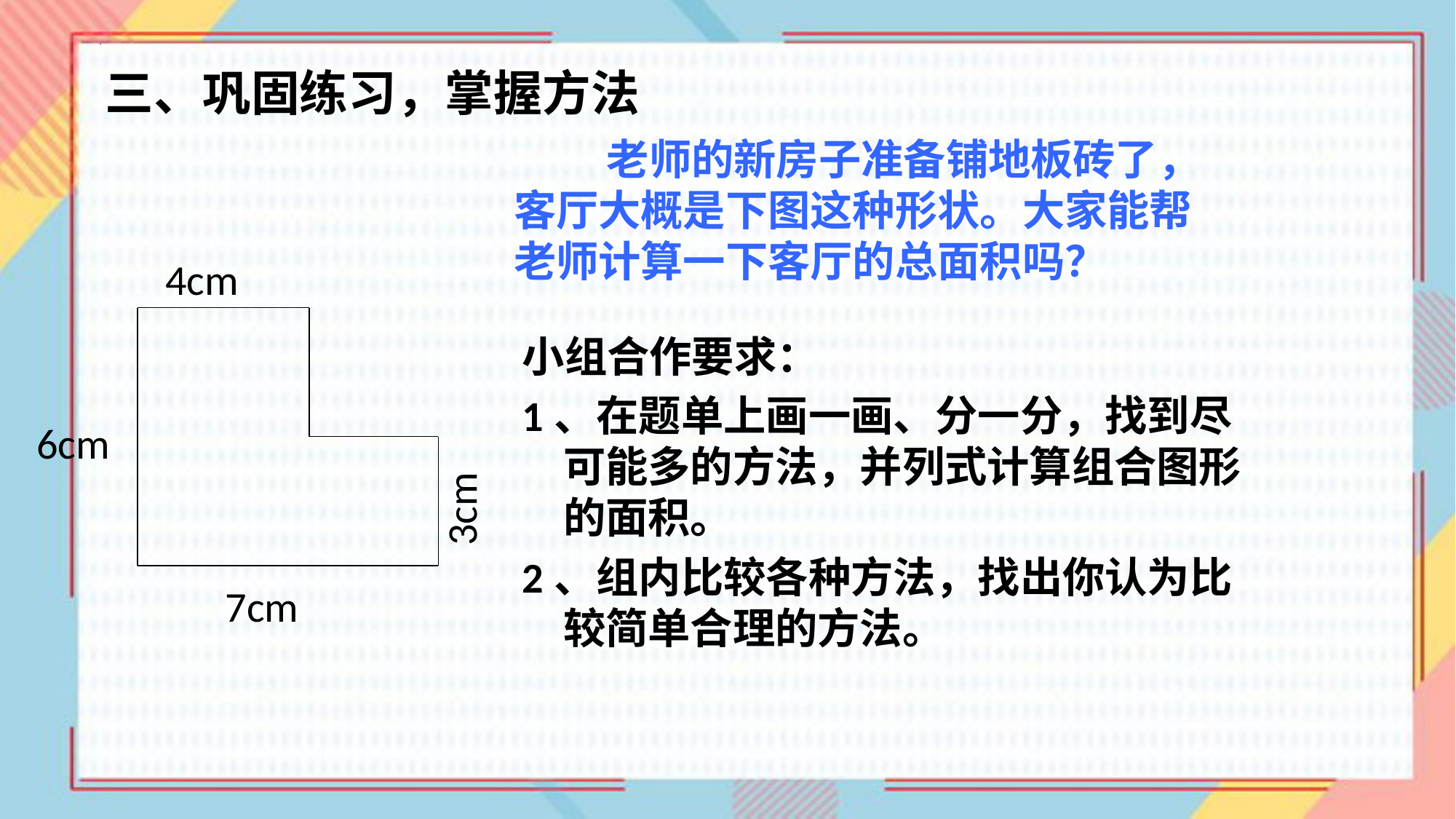

三、巩固练习，掌握方法
       老师的新房子准备铺地板砖了，客厅大概是下图这种形状。大家能帮老师计算一下客厅的总面积吗？
4cm
6cm
3cm
7cm
小组合作要求：
1、在题单上画一画、分一分，找到尽可能多的方法，并列式计算组合图形的面积。
2、组内比较各种方法，找出你认为比较简单合理的方法。